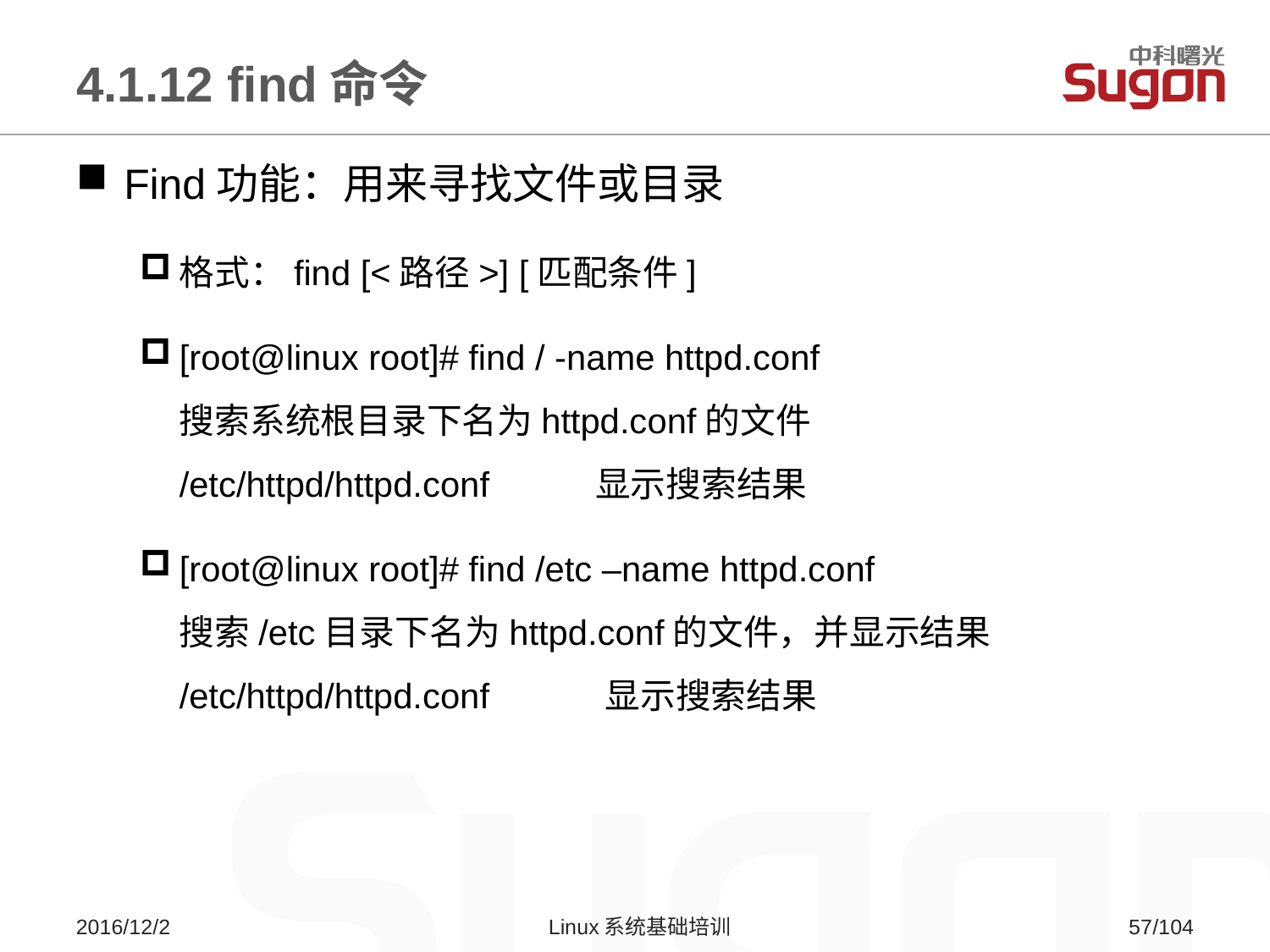

# 4.1.12 find命令
Find功能：用来寻找文件或目录
格式：find [<路径>] [匹配条件]
[root@linux root]# find / -name httpd.conf
搜索系统根目录下名为httpd.conf的文件
/etc/httpd/httpd.conf          显示搜索结果
[root@linux root]# find /etc –name httpd.conf　
搜索/etc目录下名为httpd.conf的文件，并显示结果
/etc/httpd/httpd.conf           显示搜索结果